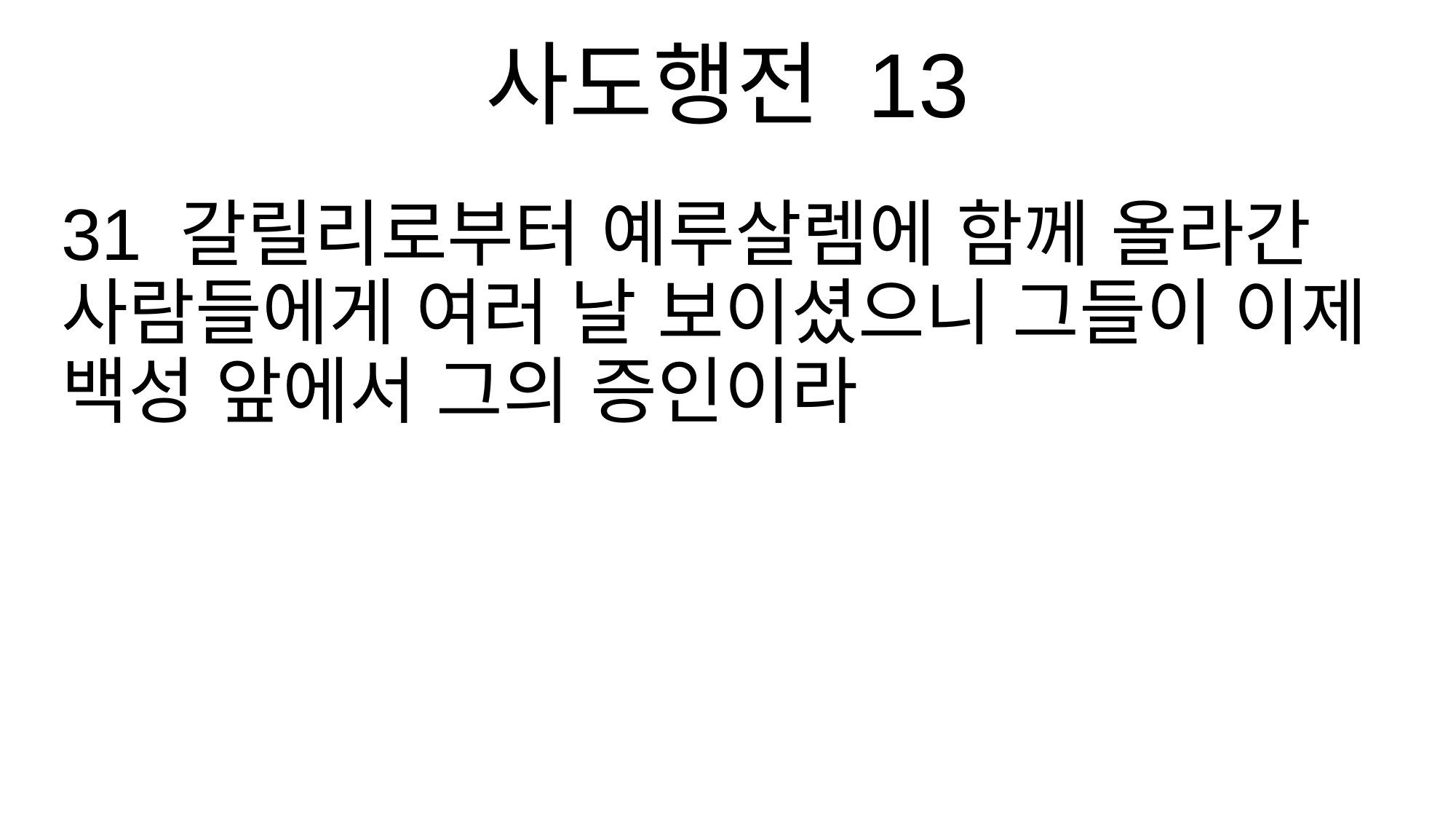

사도행전 13
31 갈릴리로부터 예루살렘에 함께 올라간 사람들에게 여러 날 보이셨으니 그들이 이제 백성 앞에서 그의 증인이라